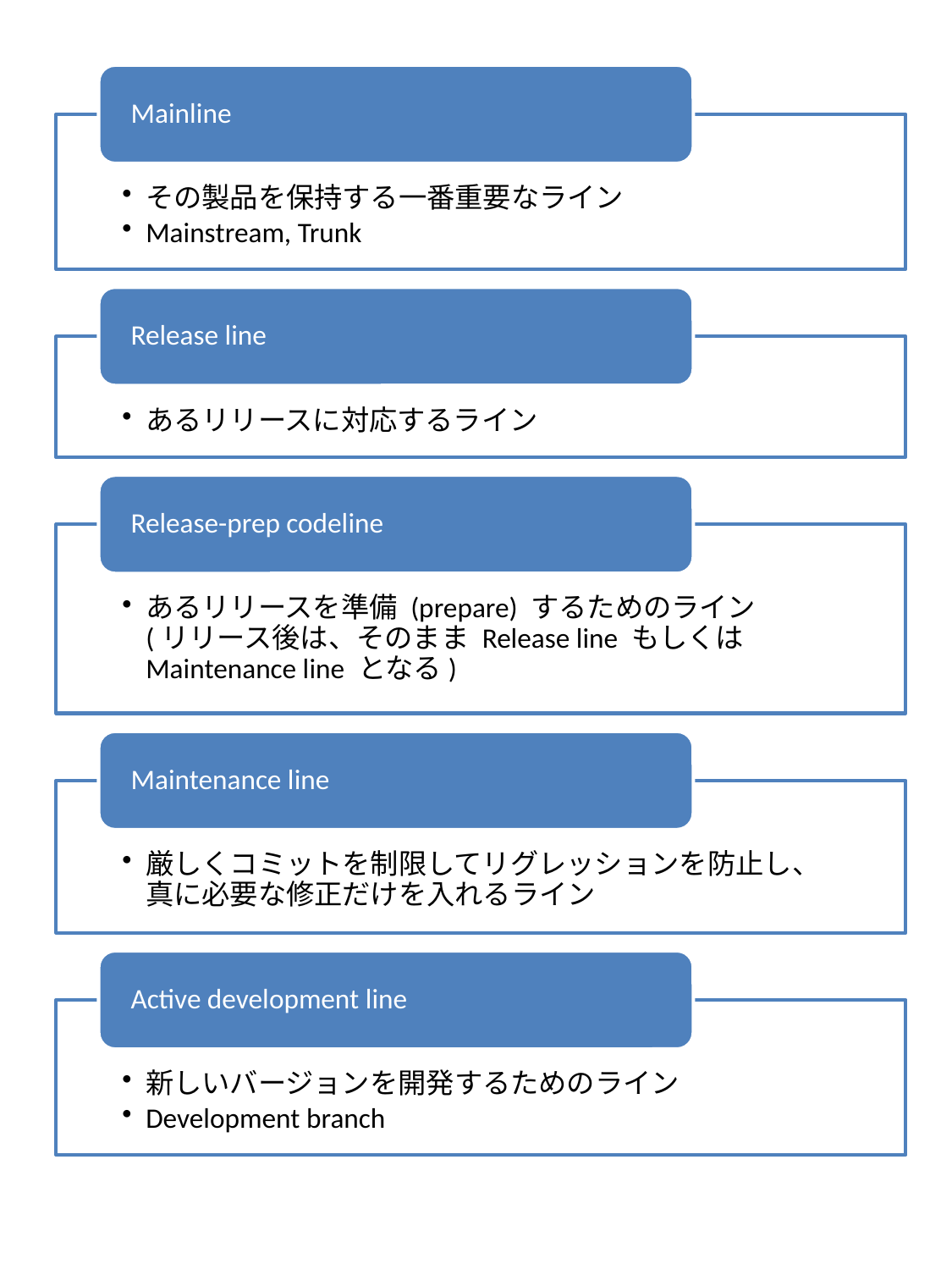

その製品を保持する一番重要なライン
Mainstream, Trunk
Mainline
あるリリースに対応するライン
Release line
あるリリースを準備 (prepare) するためのライン
(リリース後は、そのまま Release line もしくは Maintenance line となる)
Release-prep codeline
厳しくコミットを制限してリグレッションを防止し、真に必要な修正だけを入れるライン
Maintenance line
新しいバージョンを開発するためのライン
Development branch
Active development line